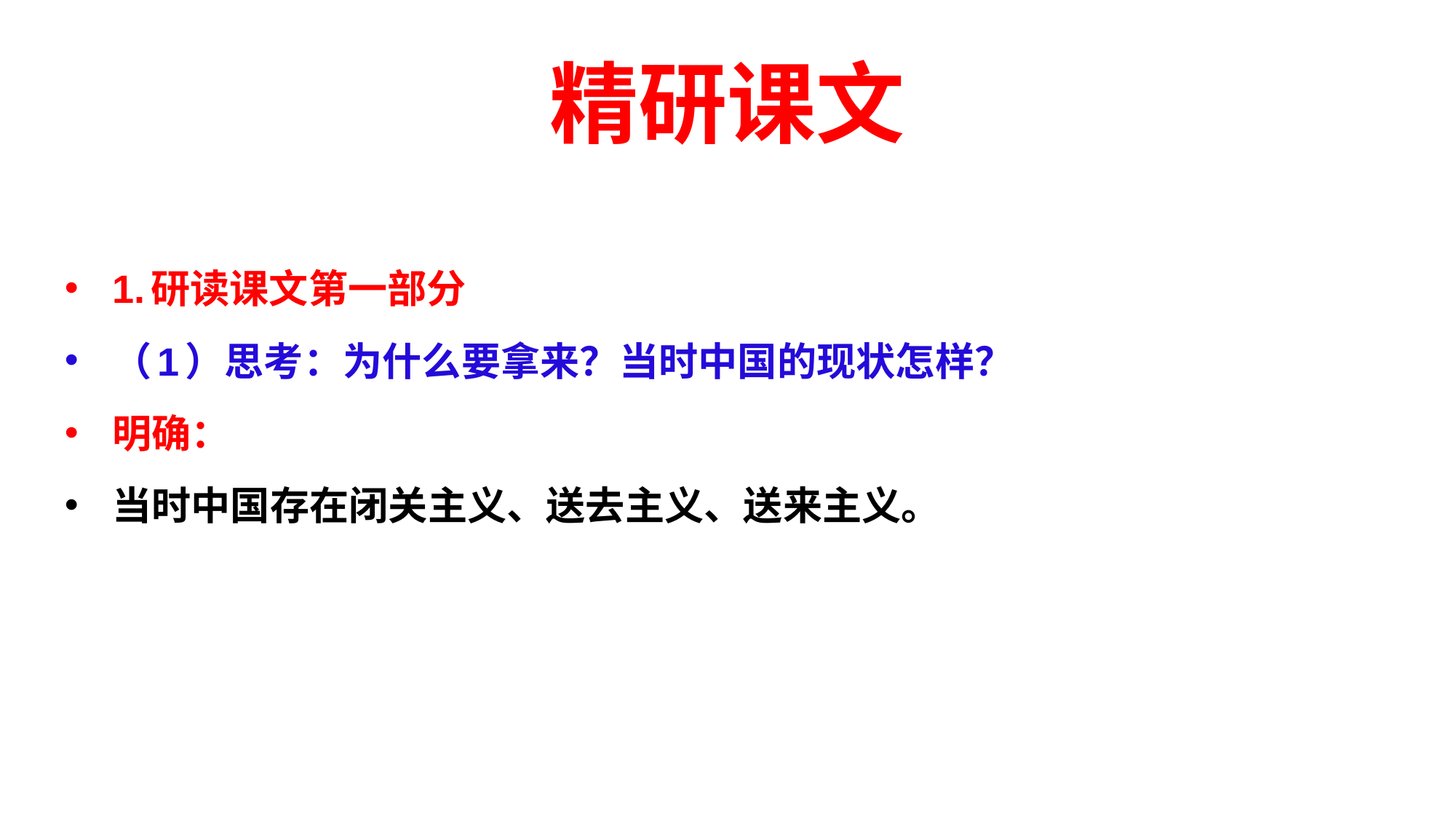

# 精研课文
1.研读课文第一部分
（1）思考：为什么要拿来？当时中国的现状怎样？
明确：
当时中国存在闭关主义、送去主义、送来主义。